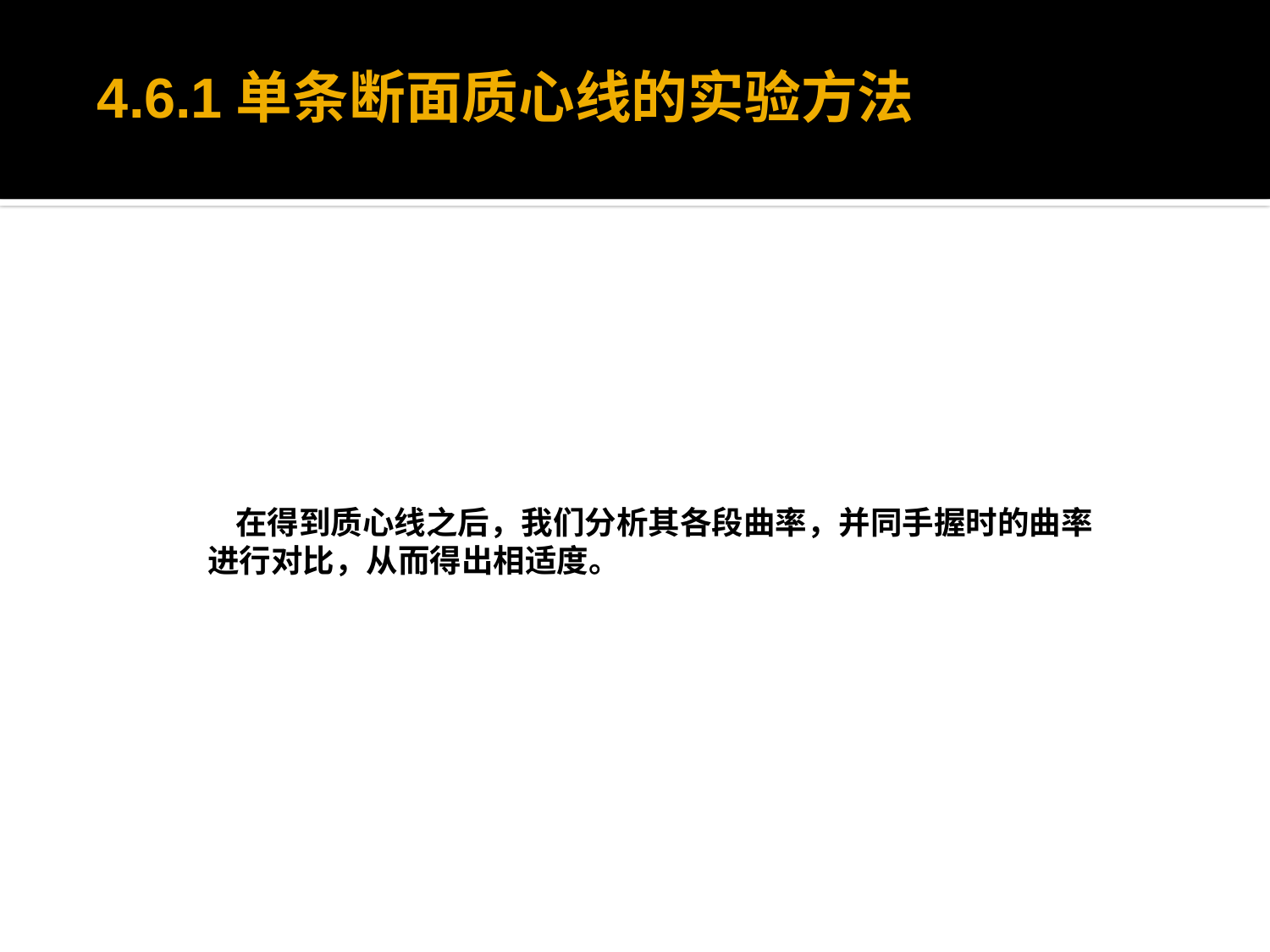

4.6.1单条断面质心线的实验方法
在得到质心线之后，我们分析其各段曲率，并同手握时的曲率进行对比，从而得出相适度。